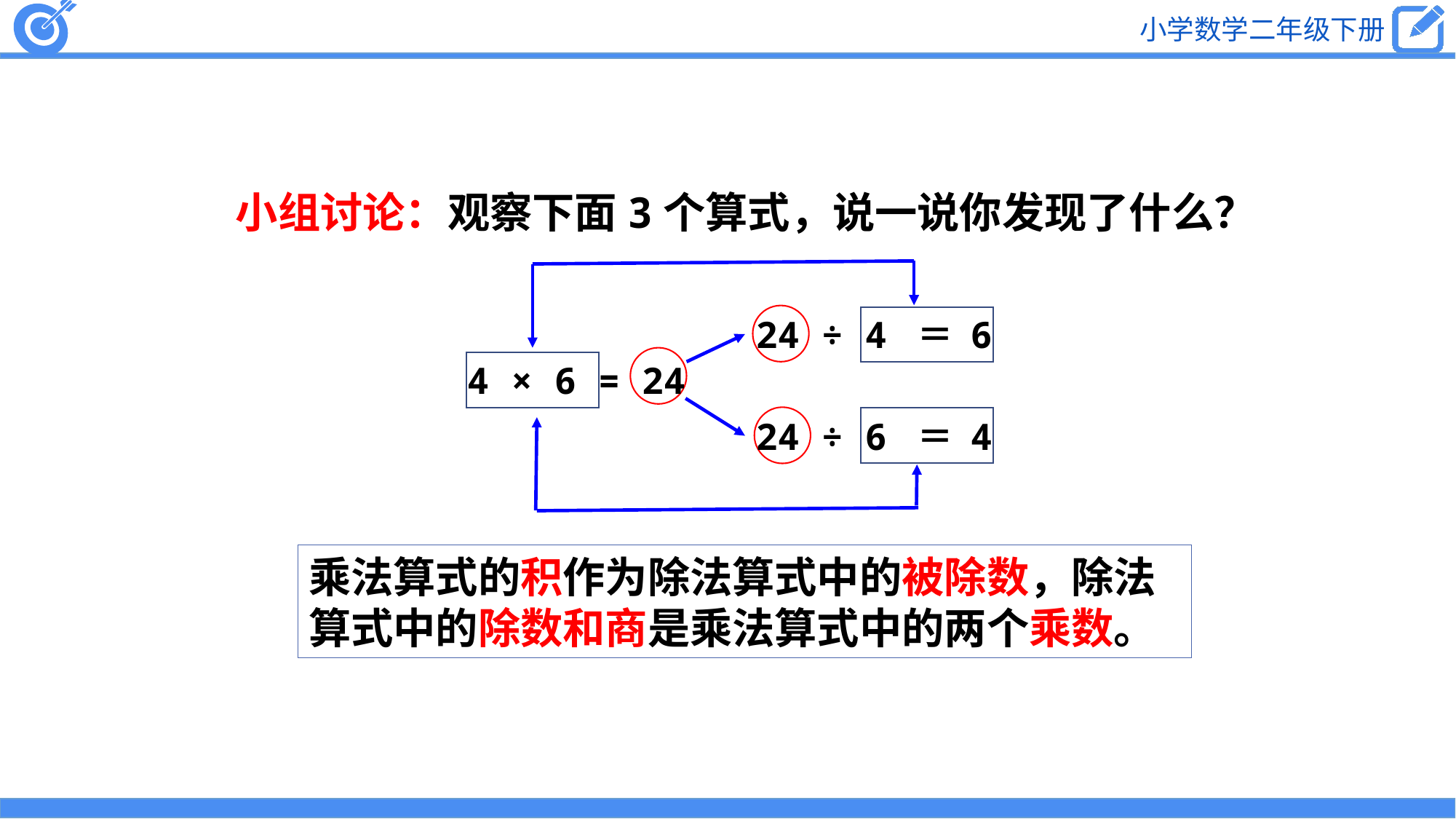

小组讨论：观察下面3个算式，说一说你发现了什么？

24 ÷ 4 ＝ 6

4 × 6 = 24

24 ÷ 6 ＝ 4
乘法算式的积作为除法算式中的被除数，除法算式中的除数和商是乘法算式中的两个乘数。